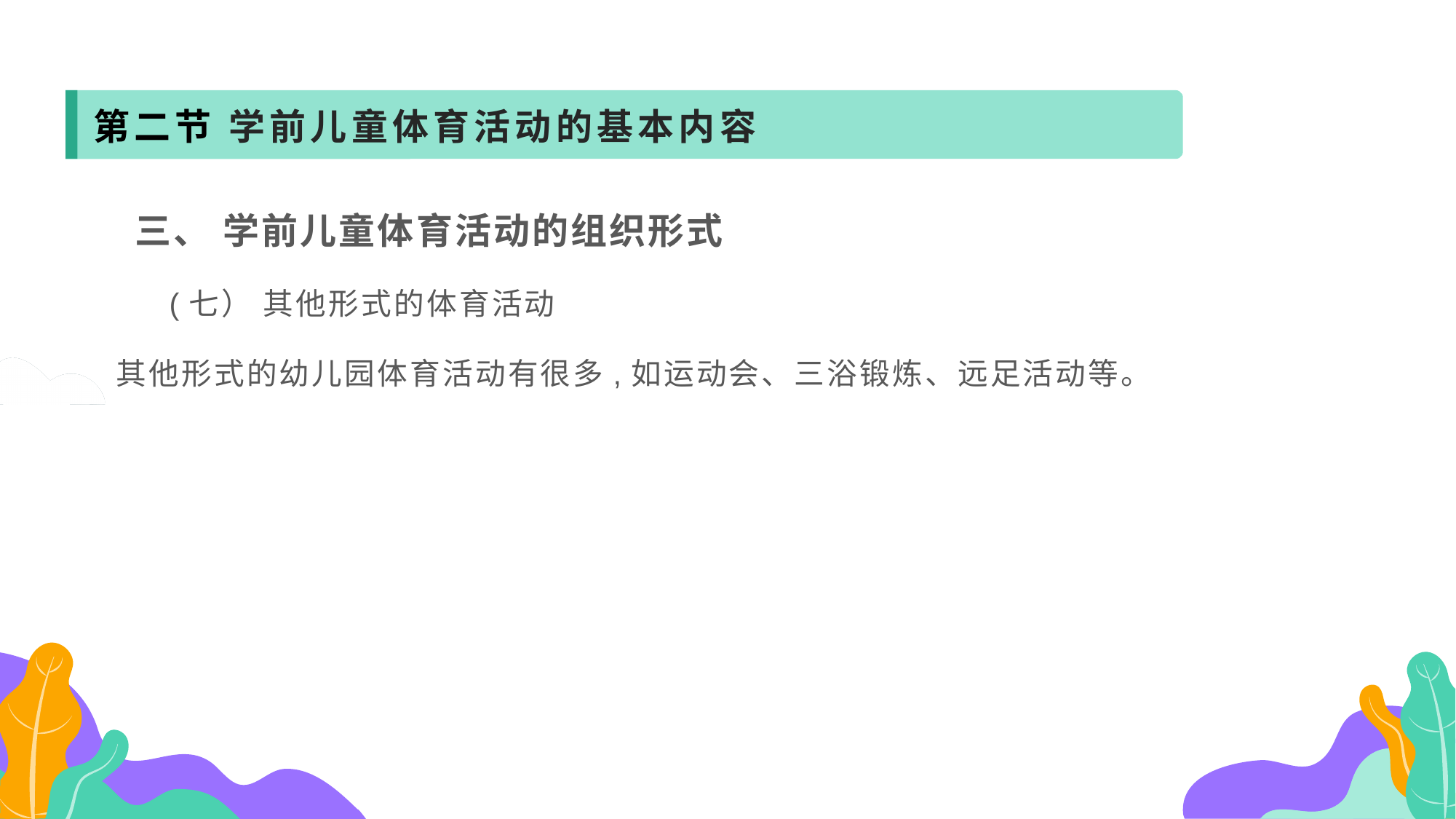

第二节 学前儿童体育活动的基本内容
 三、 学前儿童体育活动的组织形式
     (七） 其他形式的体育活动
其他形式的幼儿园体育活动有很多,如运动会、三浴锻炼、远足活动等。